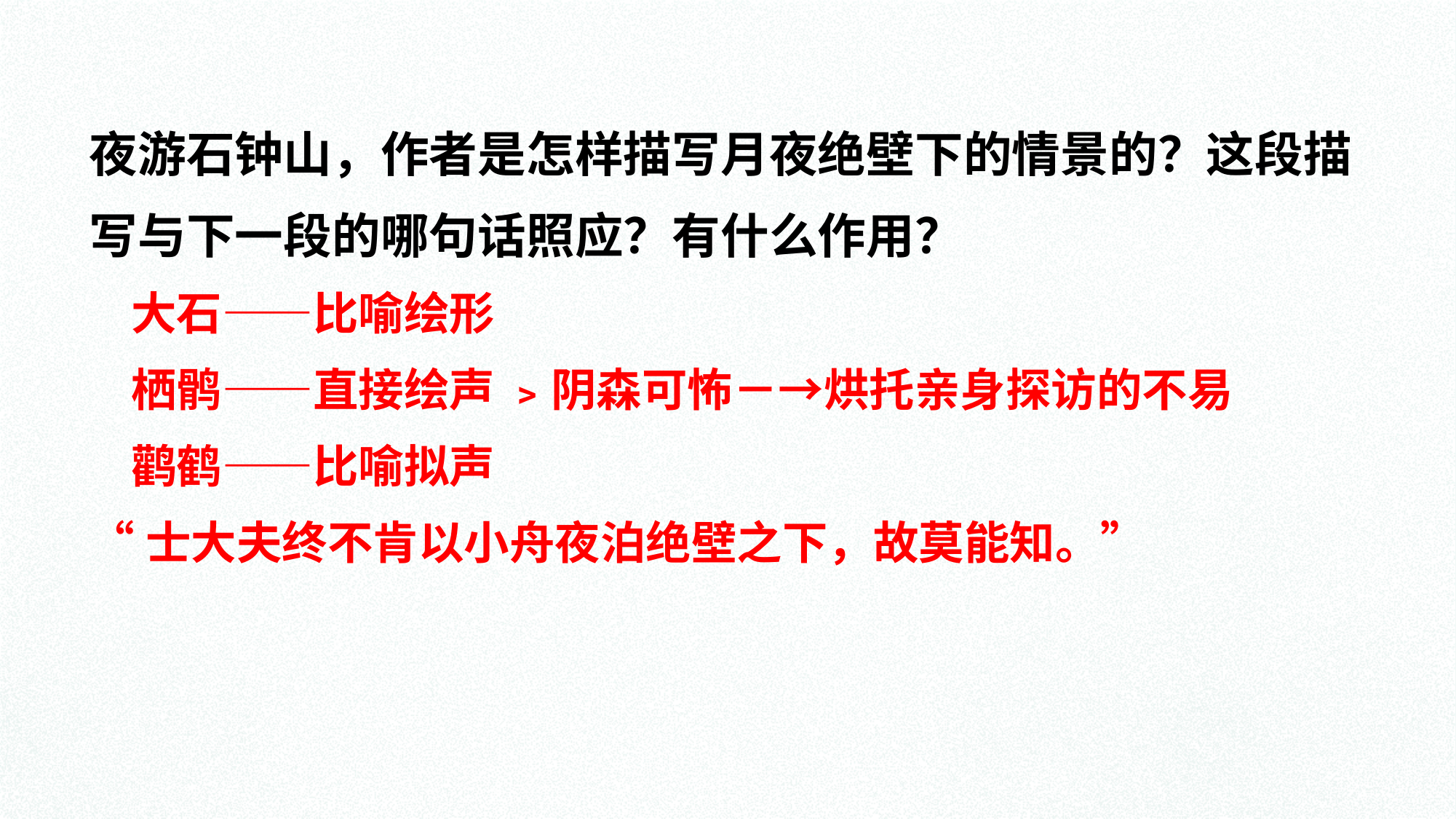

夜游石钟山，作者是怎样描写月夜绝壁下的情景的？这段描写与下一段的哪句话照应？有什么作用？
   大石――比喻绘形
   栖鹘――直接绘声 ﹥阴森可怖－→烘托亲身探访的不易
   鹳鹤――比喻拟声
“士大夫终不肯以小舟夜泊绝壁之下，故莫能知。”